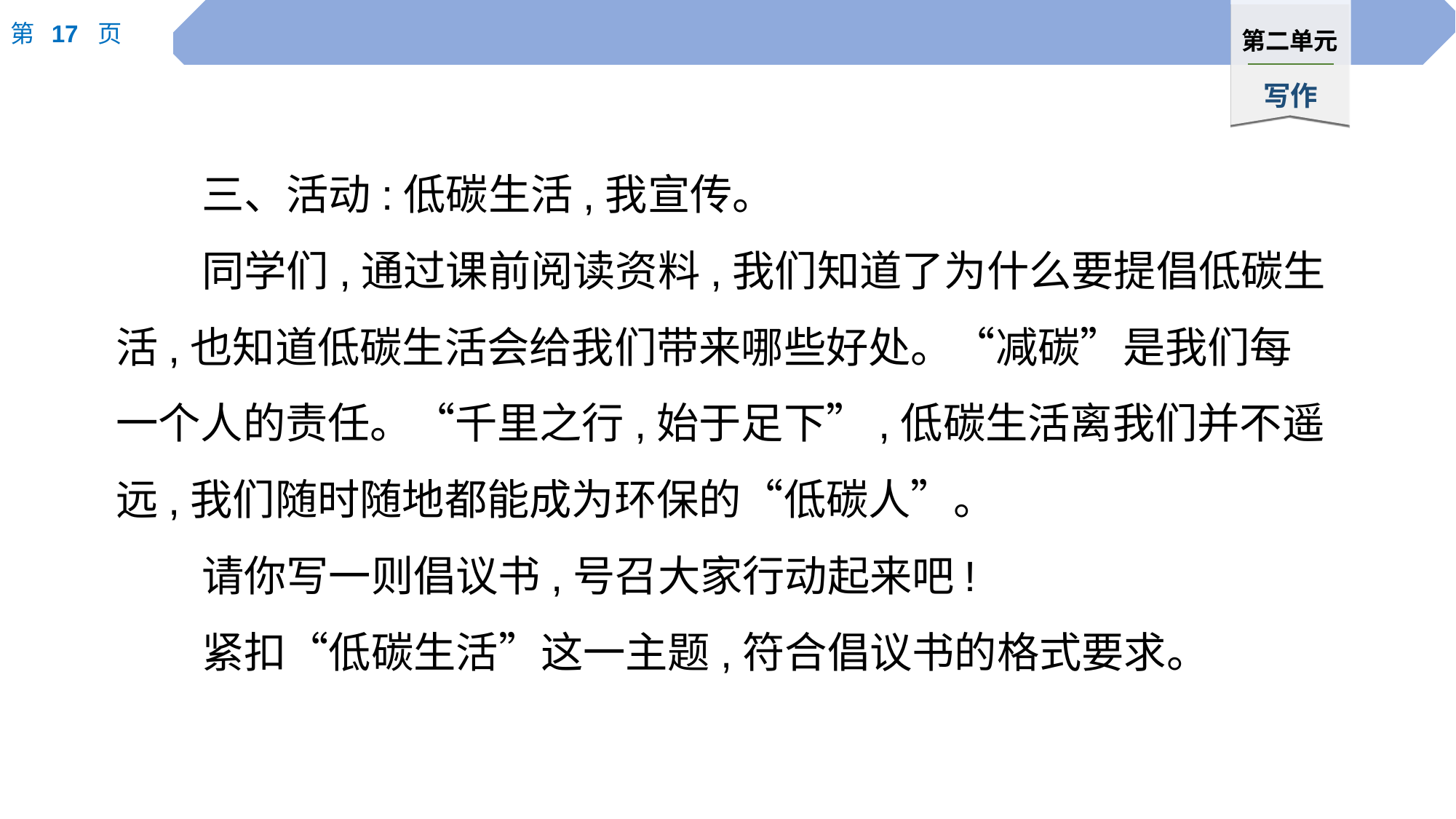

三、活动:低碳生活,我宣传。
同学们,通过课前阅读资料,我们知道了为什么要提倡低碳生活,也知道低碳生活会给我们带来哪些好处。“减碳”是我们每一个人的责任。“千里之行,始于足下”,低碳生活离我们并不遥远,我们随时随地都能成为环保的“低碳人”。
请你写一则倡议书,号召大家行动起来吧!
紧扣“低碳生活”这一主题,符合倡议书的格式要求。